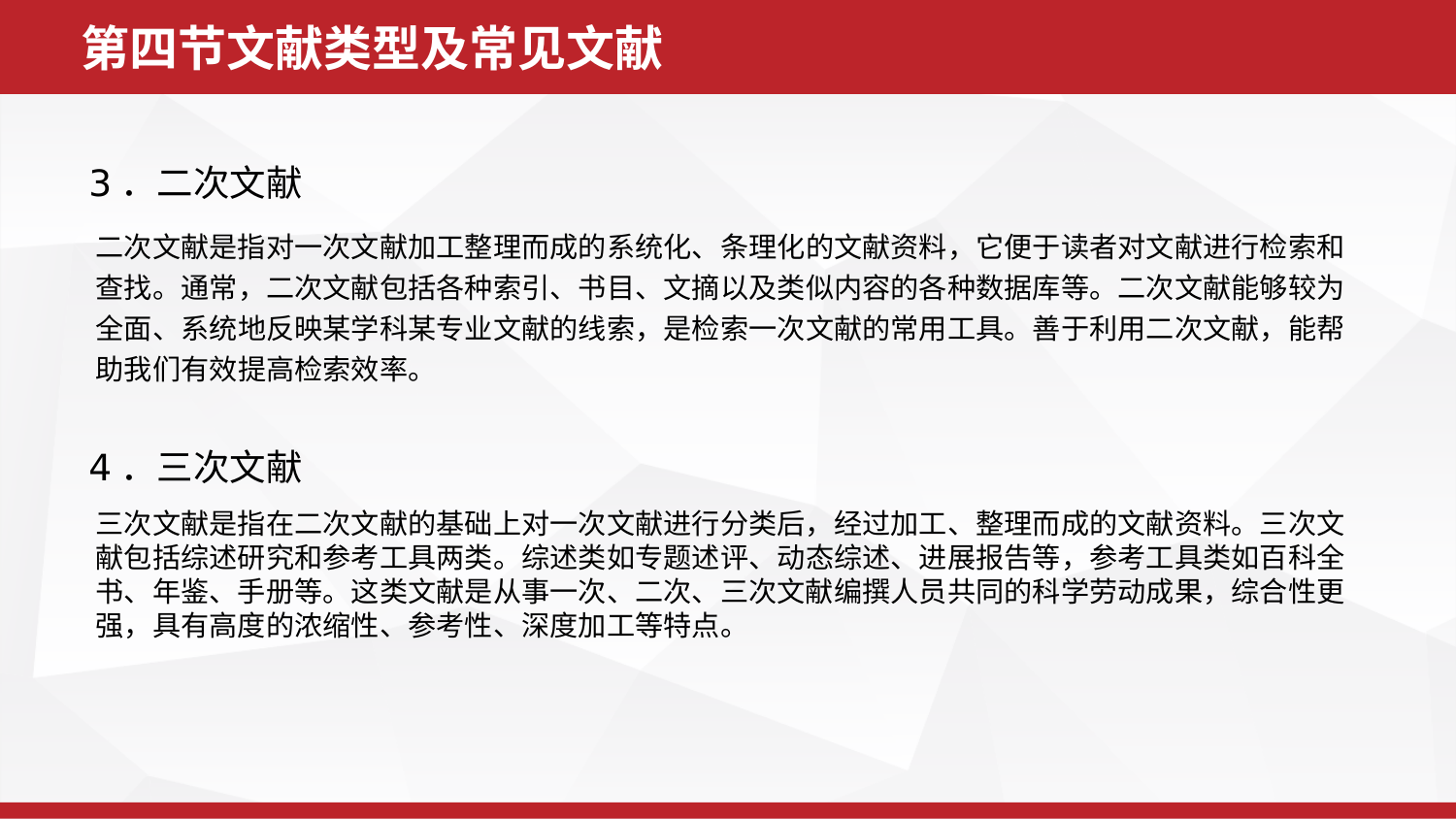

第四节文献类型及常见文献
3．二次文献
二次文献是指对一次文献加工整理而成的系统化、条理化的文献资料，它便于读者对文献进行检索和查找。通常，二次文献包括各种索引、书目、文摘以及类似内容的各种数据库等。二次文献能够较为全面、系统地反映某学科某专业文献的线索，是检索一次文献的常用工具。善于利用二次文献，能帮助我们有效提高检索效率。
4．三次文献
三次文献是指在二次文献的基础上对一次文献进行分类后，经过加工、整理而成的文献资料。三次文献包括综述研究和参考工具两类。综述类如专题述评、动态综述、进展报告等，参考工具类如百科全书、年鉴、手册等。这类文献是从事一次、二次、三次文献编撰人员共同的科学劳动成果，综合性更强，具有高度的浓缩性、参考性、深度加工等特点。